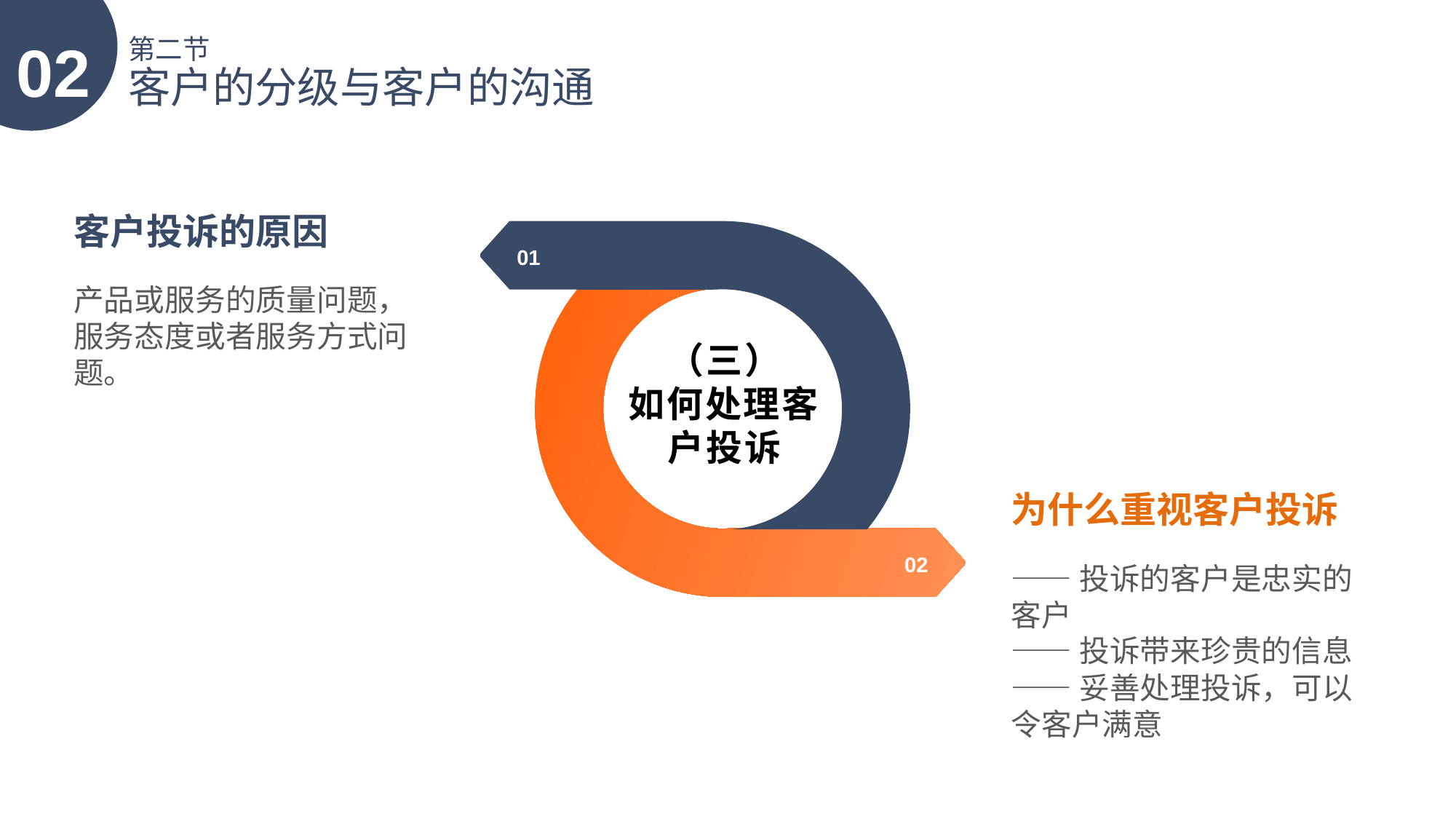

02
第二节
客户的分级与客户的沟通
客户投诉的原因
产品或服务的质量问题，服务态度或者服务方式问题。

01

（三）
如何处理客户投诉
为什么重视客户投诉
——投诉的客户是忠实的客户
——投诉带来珍贵的信息
——妥善处理投诉，可以令客户满意
02